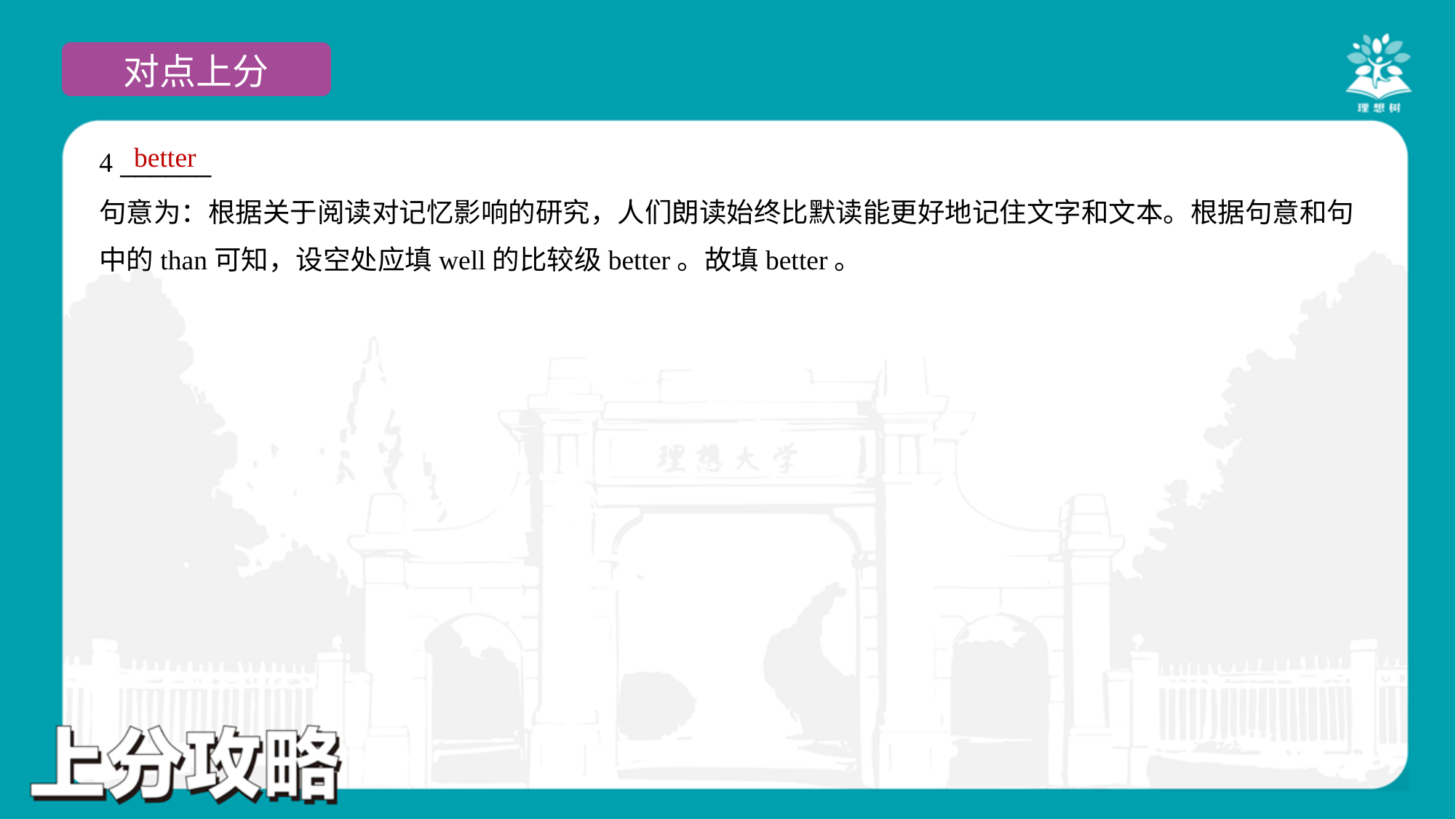

better
4 ______
句意为：根据关于阅读对记忆影响的研究，人们朗读始终比默读能更好地记住文字和文本。根据句意和句
中的than可知，设空处应填well的比较级better。故填better。